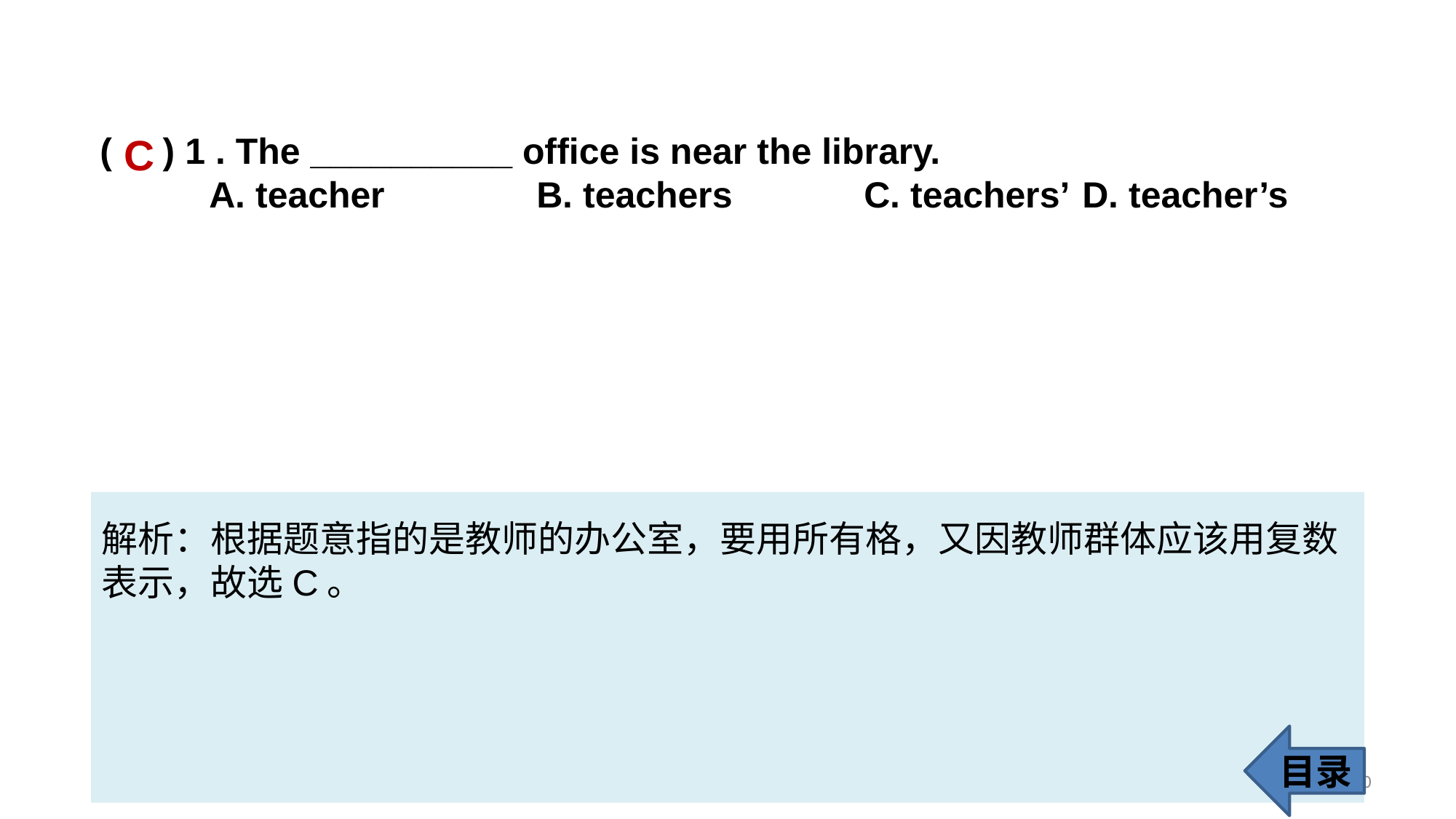

(     ) 1 . The __________ office is near the library.
	A. teacher 		B. teachers	 	C. teachers’ 	D. teacher’s
C

解析：根据题意指的是教师的办公室，要用所有格，又因教师群体应该用复数
表示，故选C。
目录
60